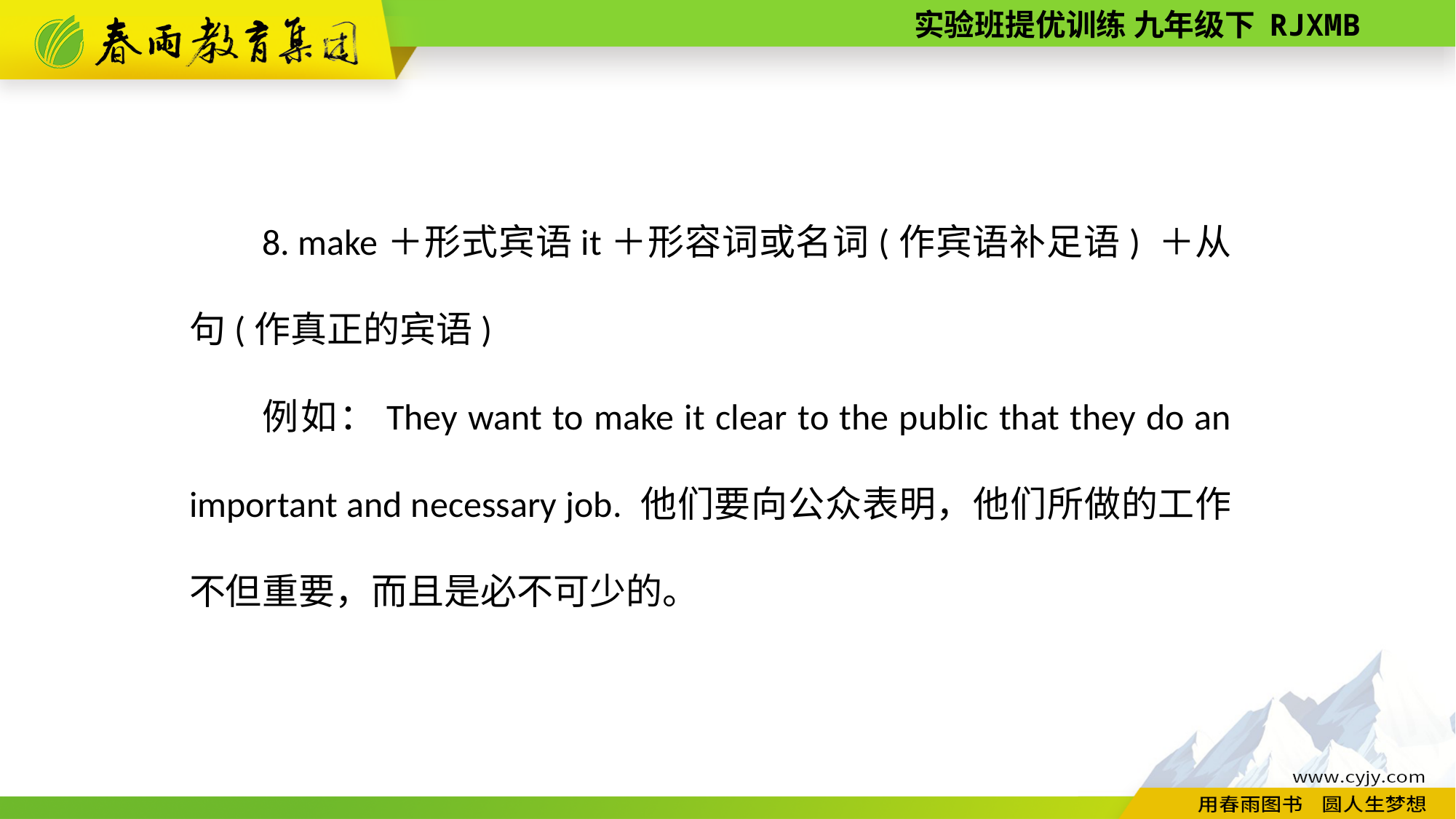

8. make＋形式宾语it＋形容词或名词(作宾语补足语) ＋从句(作真正的宾语)
例如：They want to make it clear to the public that they do an important and necessary job. 他们要向公众表明，他们所做的工作不但重要，而且是必不可少的。